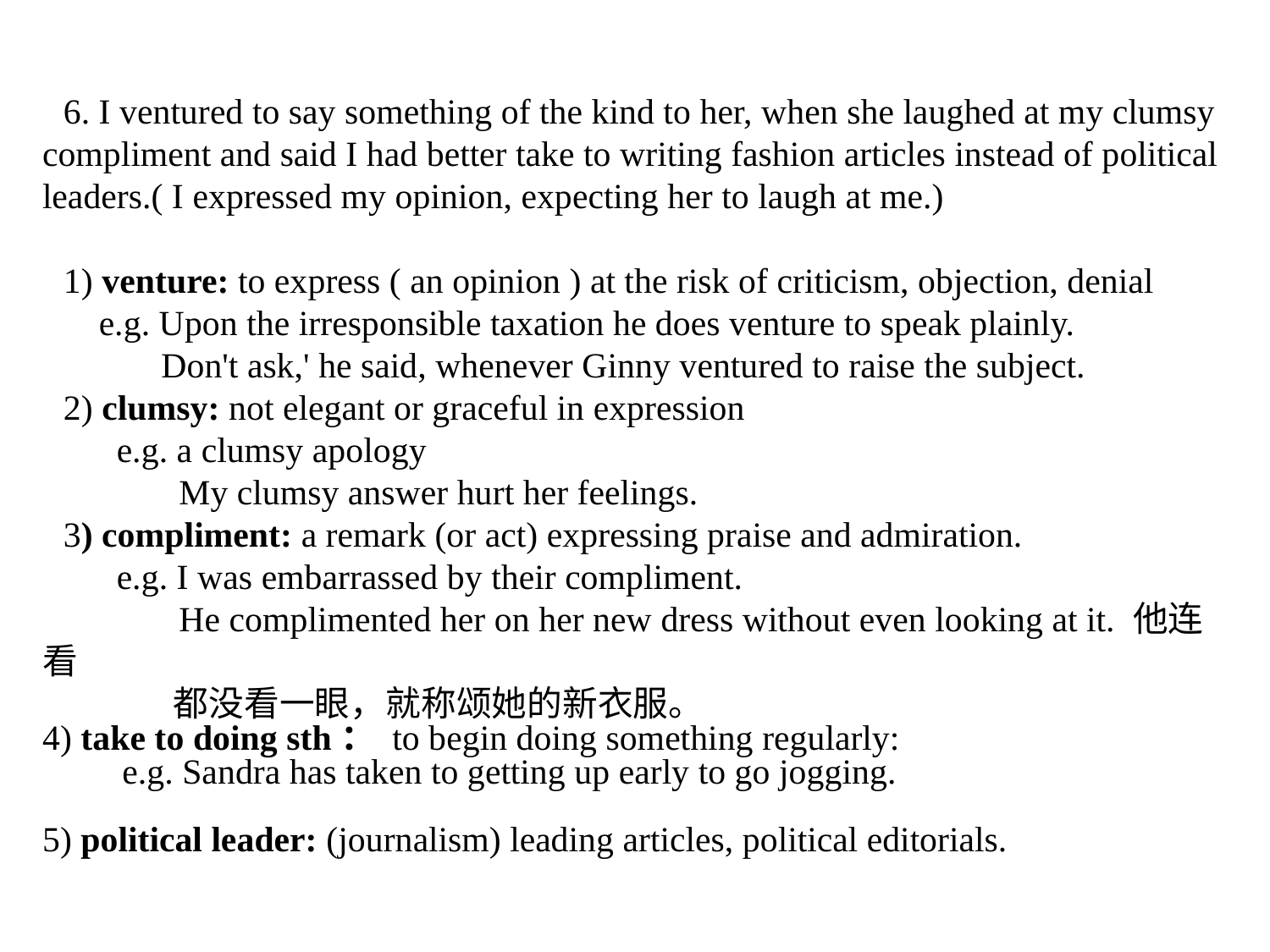

6. I ventured to say something of the kind to her, when she laughed at my clumsy compliment and said I had better take to writing fashion articles instead of political leaders.( I expressed my opinion, expecting her to laugh at me.)

1) venture: to express ( an opinion ) at the risk of criticism, objection, denial
    e.g. Upon the irresponsible taxation he does venture to speak plainly.
           Don't ask,' he said, whenever Ginny ventured to raise the subject.
2) clumsy: not elegant or graceful in expression
      e.g. a clumsy apology
             My clumsy answer hurt her feelings.
3) compliment: a remark (or act) expressing praise and admiration.
      e.g. I was embarrassed by their compliment.
             He complimented her on her new dress without even looking at it. 他连看
             都没看一眼，就称颂她的新衣服。
4) take to doing sth： to begin doing something regularly:
         e.g. Sandra has taken to getting up early to go jogging.

5) political leader: (journalism) leading articles, political editorials.